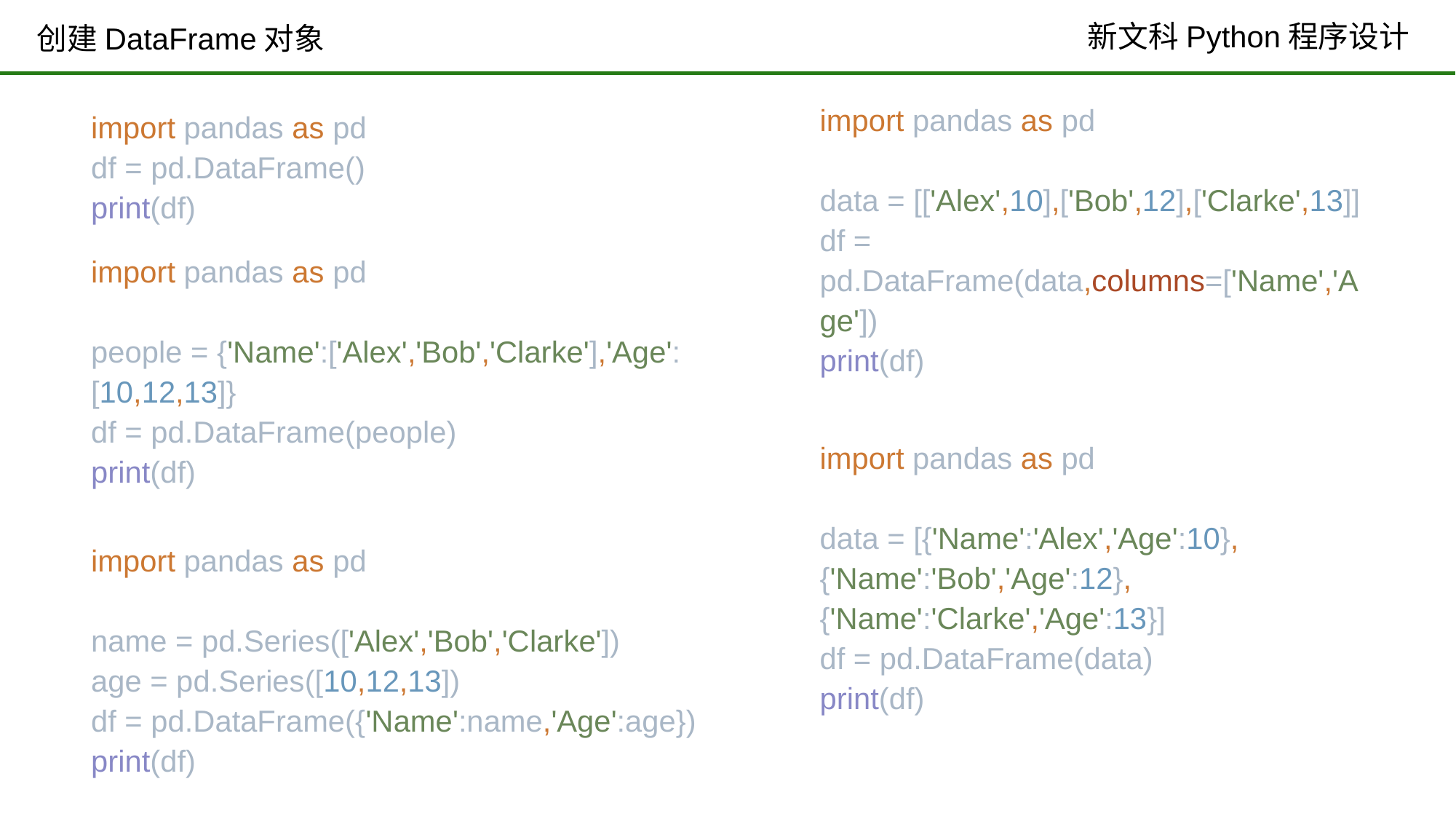

# 创建DataFrame对象
import pandas as pd
data = [['Alex',10],['Bob',12],['Clarke',13]]
df = pd.DataFrame(data,columns=['Name','Age'])
print(df)
import pandas as pd
df = pd.DataFrame()
print(df)
import pandas as pd
people = {'Name':['Alex','Bob','Clarke'],'Age':[10,12,13]}
df = pd.DataFrame(people)
print(df)
import pandas as pd
data = [{'Name':'Alex','Age':10},
{'Name':'Bob','Age':12},
{'Name':'Clarke','Age':13}]
df = pd.DataFrame(data)
print(df)
import pandas as pd
name = pd.Series(['Alex','Bob','Clarke'])
age = pd.Series([10,12,13])
df = pd.DataFrame({'Name':name,'Age':age})
print(df)